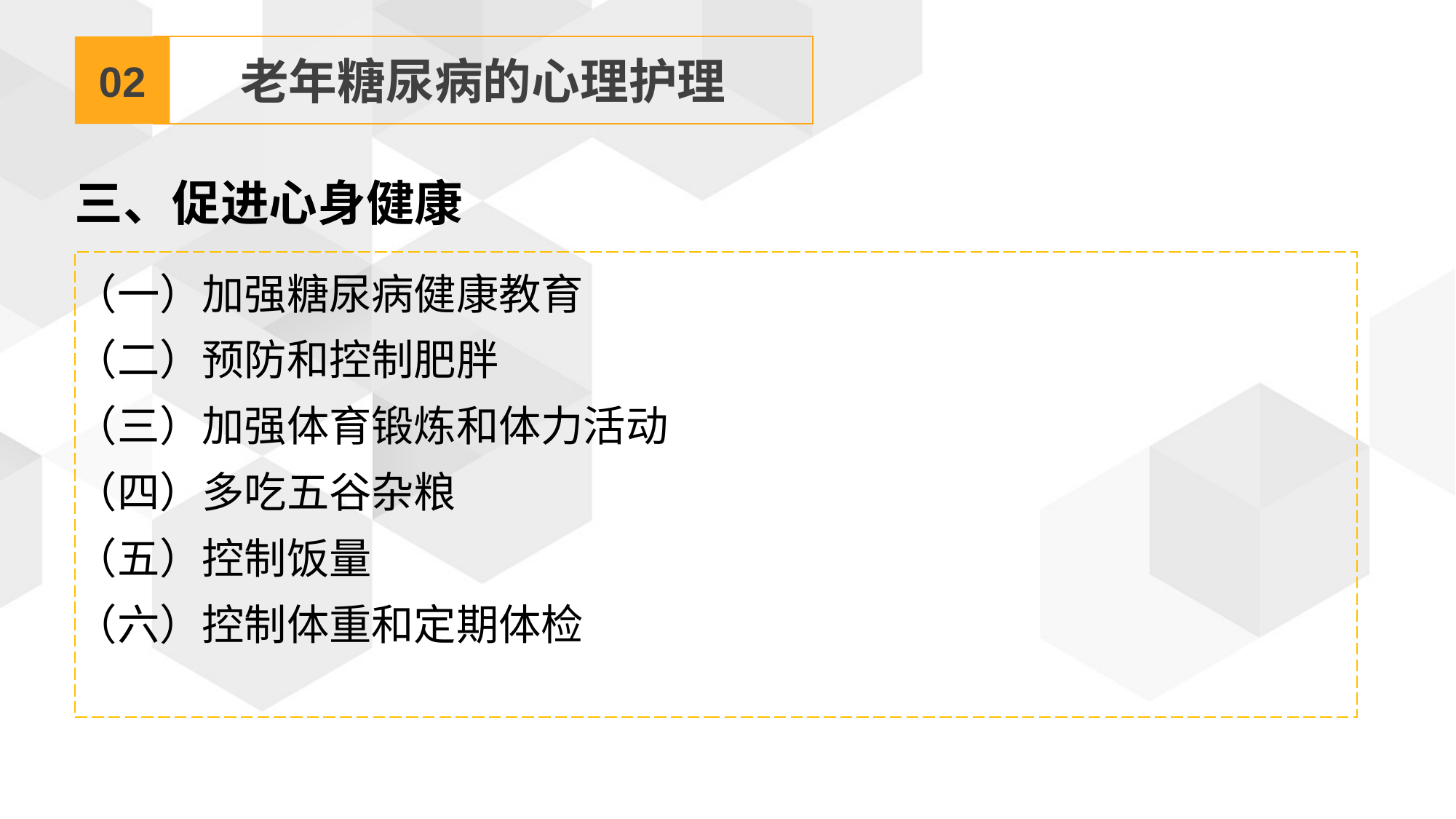

02
老年糖尿病的心理护理
三、促进心身健康
（一）加强糖尿病健康教育
（二）预防和控制肥胖
（三）加强体育锻炼和体力活动
（四）多吃五谷杂粮
（五）控制饭量
（六）控制体重和定期体检